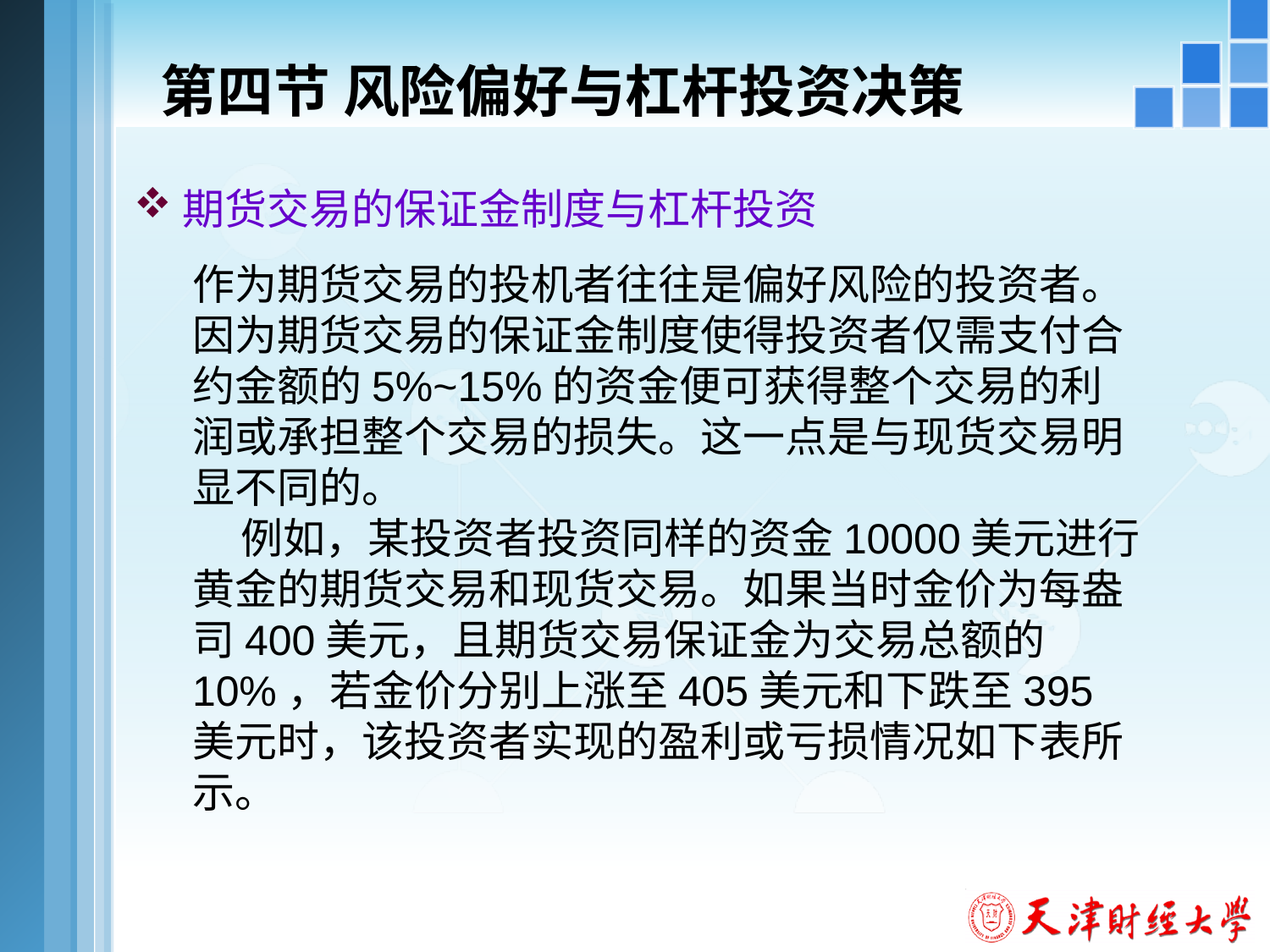

# 第四节 风险偏好与杠杆投资决策
期货交易的保证金制度与杠杆投资
作为期货交易的投机者往往是偏好风险的投资者。因为期货交易的保证金制度使得投资者仅需支付合约金额的5%~15%的资金便可获得整个交易的利润或承担整个交易的损失。这一点是与现货交易明显不同的。
    例如，某投资者投资同样的资金10000美元进行黄金的期货交易和现货交易。如果当时金价为每盎司400美元，且期货交易保证金为交易总额的10%，若金价分别上涨至405美元和下跌至395美元时，该投资者实现的盈利或亏损情况如下表所示。